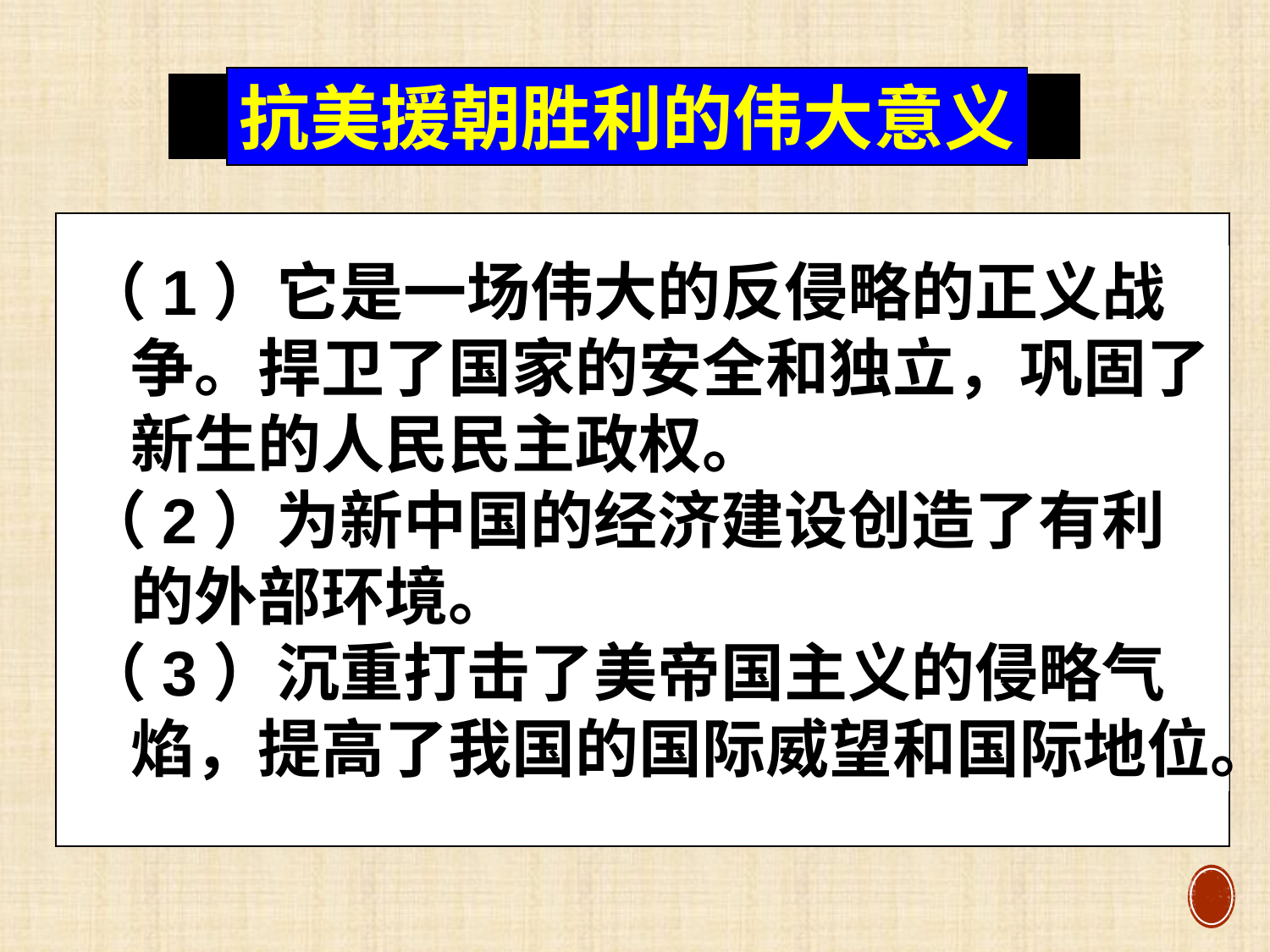

抗美援朝胜利的伟大意义

（1）它是一场伟大的反侵略的正义战争。捍卫了国家的安全和独立，巩固了新生的人民民主政权。
（2）为新中国的经济建设创造了有利的外部环境。
（3）沉重打击了美帝国主义的侵略气焰，提高了我国的国际威望和国际地位。